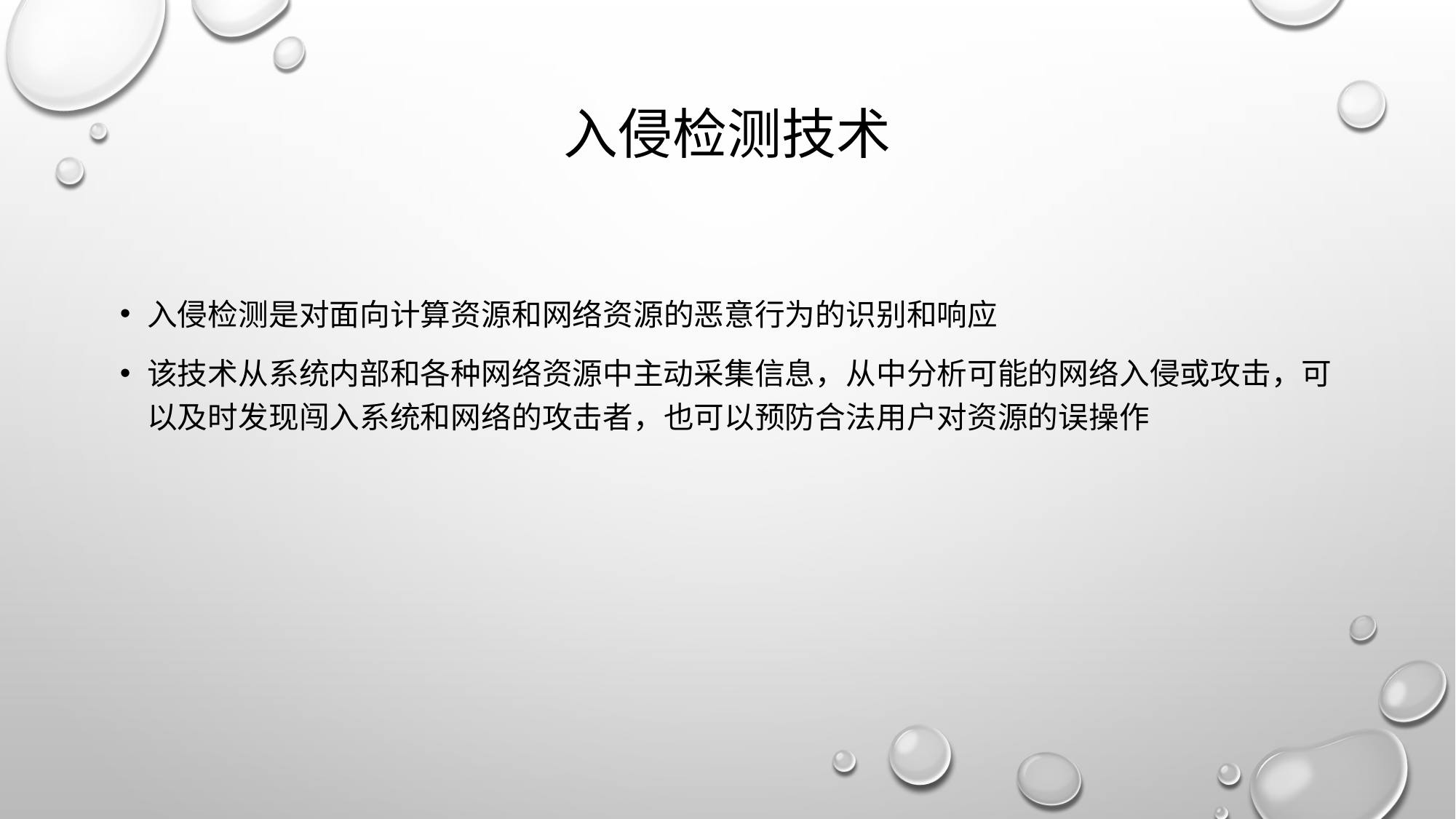

# 入侵检测技术
入侵检测是对面向计算资源和网络资源的恶意行为的识别和响应
该技术从系统内部和各种网络资源中主动采集信息，从中分析可能的网络入侵或攻击，可以及时发现闯入系统和网络的攻击者，也可以预防合法用户对资源的误操作